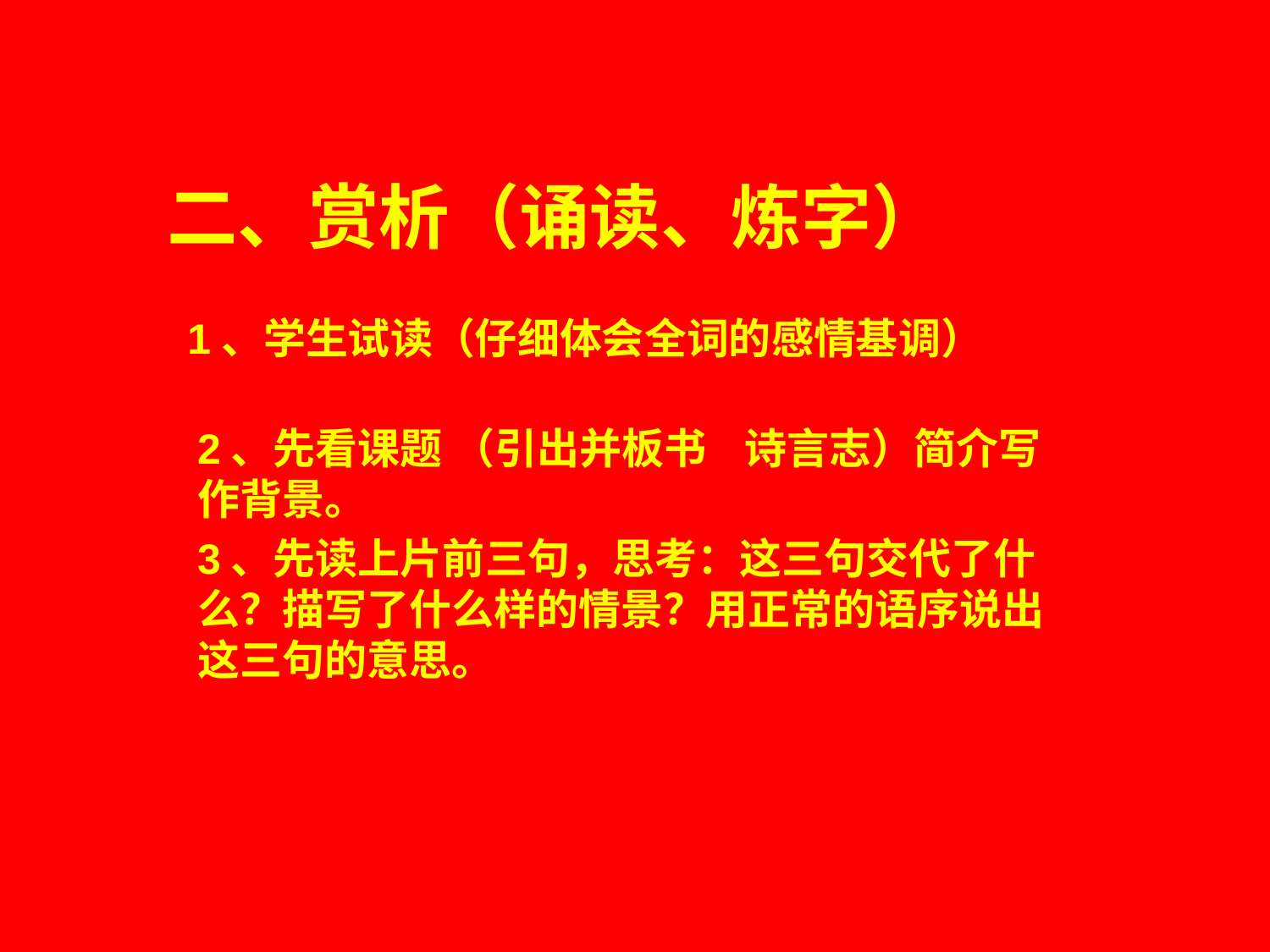

二、赏析（诵读、炼字）
1、学生试读（仔细体会全词的感情基调）
2、先看课题 （引出并板书    诗言志）简介写作背景。
3、先读上片前三句，思考：这三句交代了什么？描写了什么样的情景？用正常的语序说出这三句的意思。